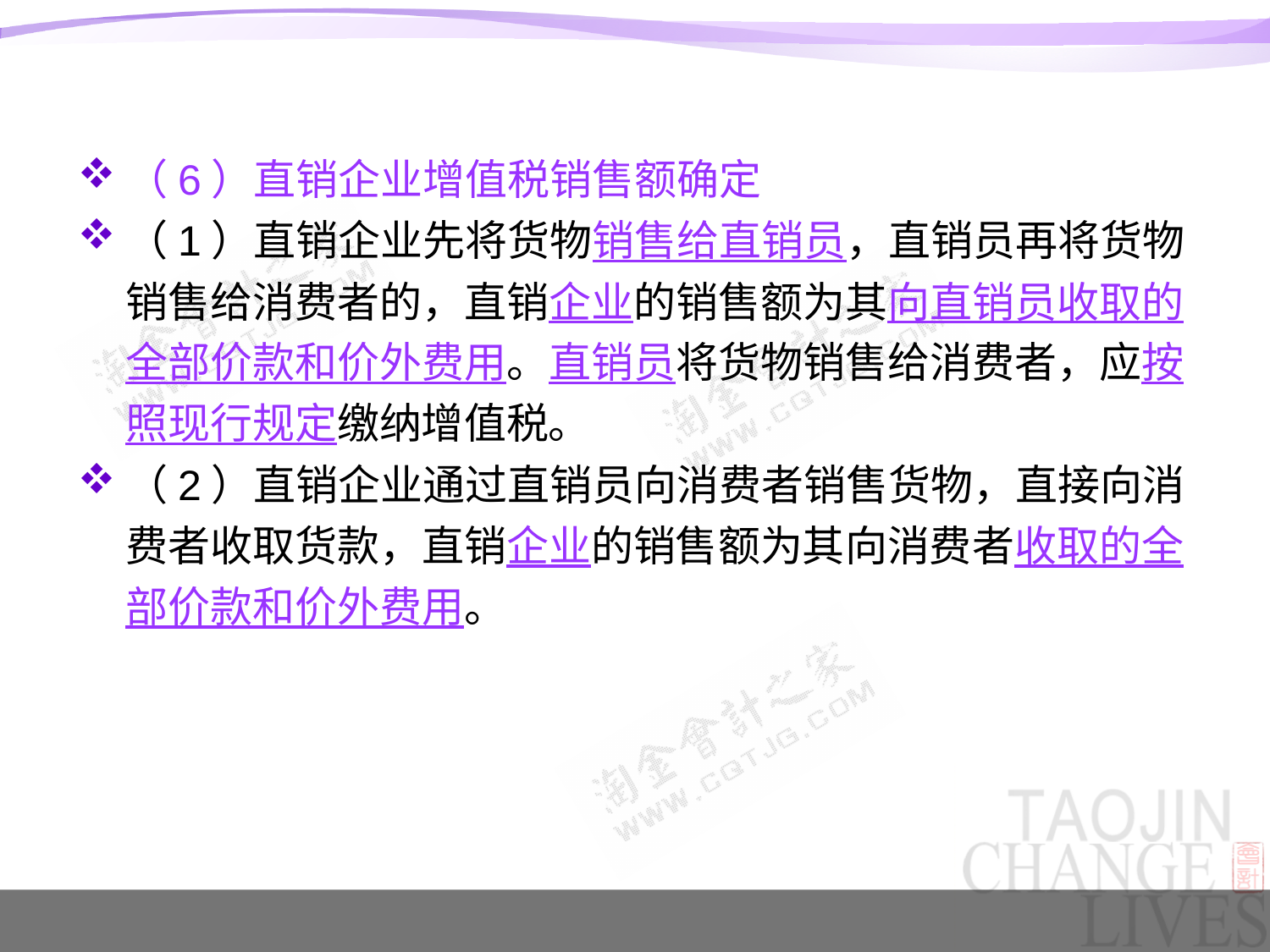

#
（6）直销企业增值税销售额确定
（1）直销企业先将货物销售给直销员，直销员再将货物销售给消费者的，直销企业的销售额为其向直销员收取的全部价款和价外费用。直销员将货物销售给消费者，应按照现行规定缴纳增值税。
（2）直销企业通过直销员向消费者销售货物，直接向消费者收取货款，直销企业的销售额为其向消费者收取的全部价款和价外费用。